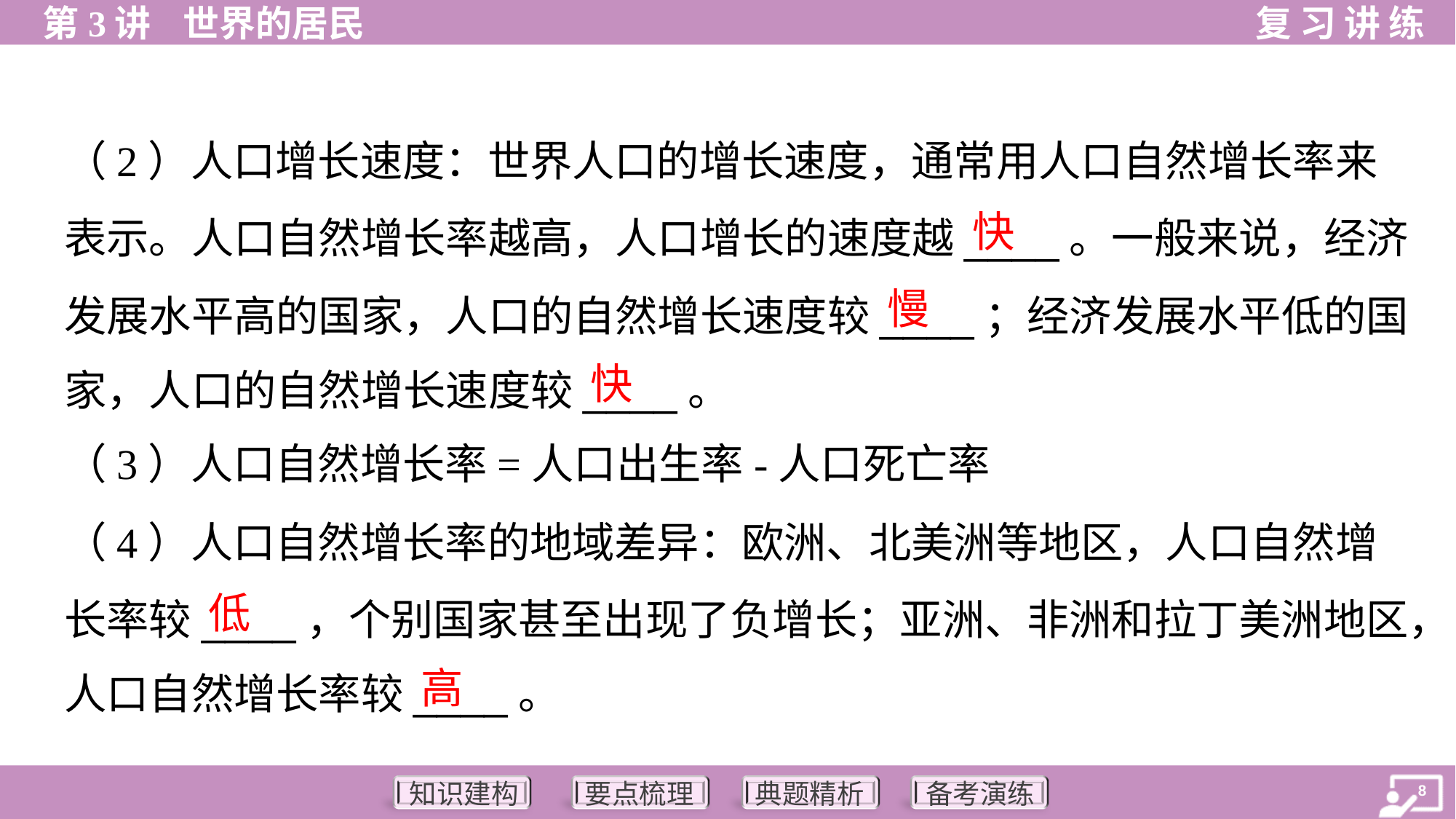

（2）人口增长速度：世界人口的增长速度，通常用人口自然增长率来
表示。人口自然增长率越高，人口增长的速度越____。一般来说，经济
发展水平高的国家，人口的自然增长速度较____；经济发展水平低的国
家，人口的自然增长速度较____。
快
慢
快
（3）人口自然增长率=人口出生率-人口死亡率
（4）人口自然增长率的地域差异：欧洲、北美洲等地区，人口自然增
长率较____，个别国家甚至出现了负增长；亚洲、非洲和拉丁美洲地区，
人口自然增长率较____。
低
高